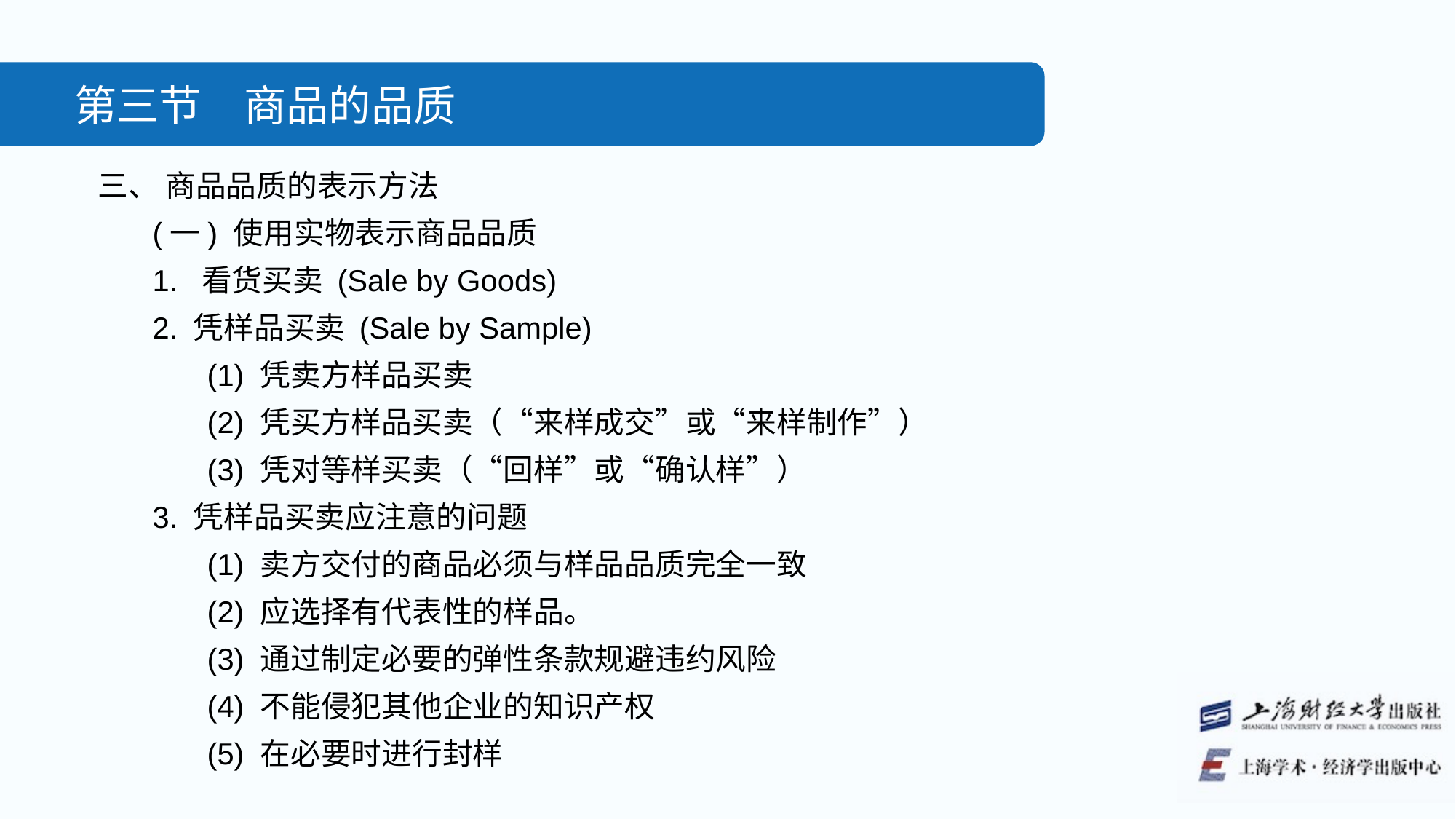

第三节　商品的品质

三、 商品品质的表示方法
(一) 使用实物表示商品品质
1.  看货买卖 (Sale by Goods)
2. 凭样品买卖 (Sale by Sample)
(1) 凭卖方样品买卖
(2) 凭买方样品买卖（“来样成交”或“来样制作”）
(3) 凭对等样买卖（“回样”或“确认样”）
3. 凭样品买卖应注意的问题
(1) 卖方交付的商品必须与样品品质完全一致
(2) 应选择有代表性的样品。
(3) 通过制定必要的弹性条款规避违约风险
(4) 不能侵犯其他企业的知识产权
(5) 在必要时进行封样